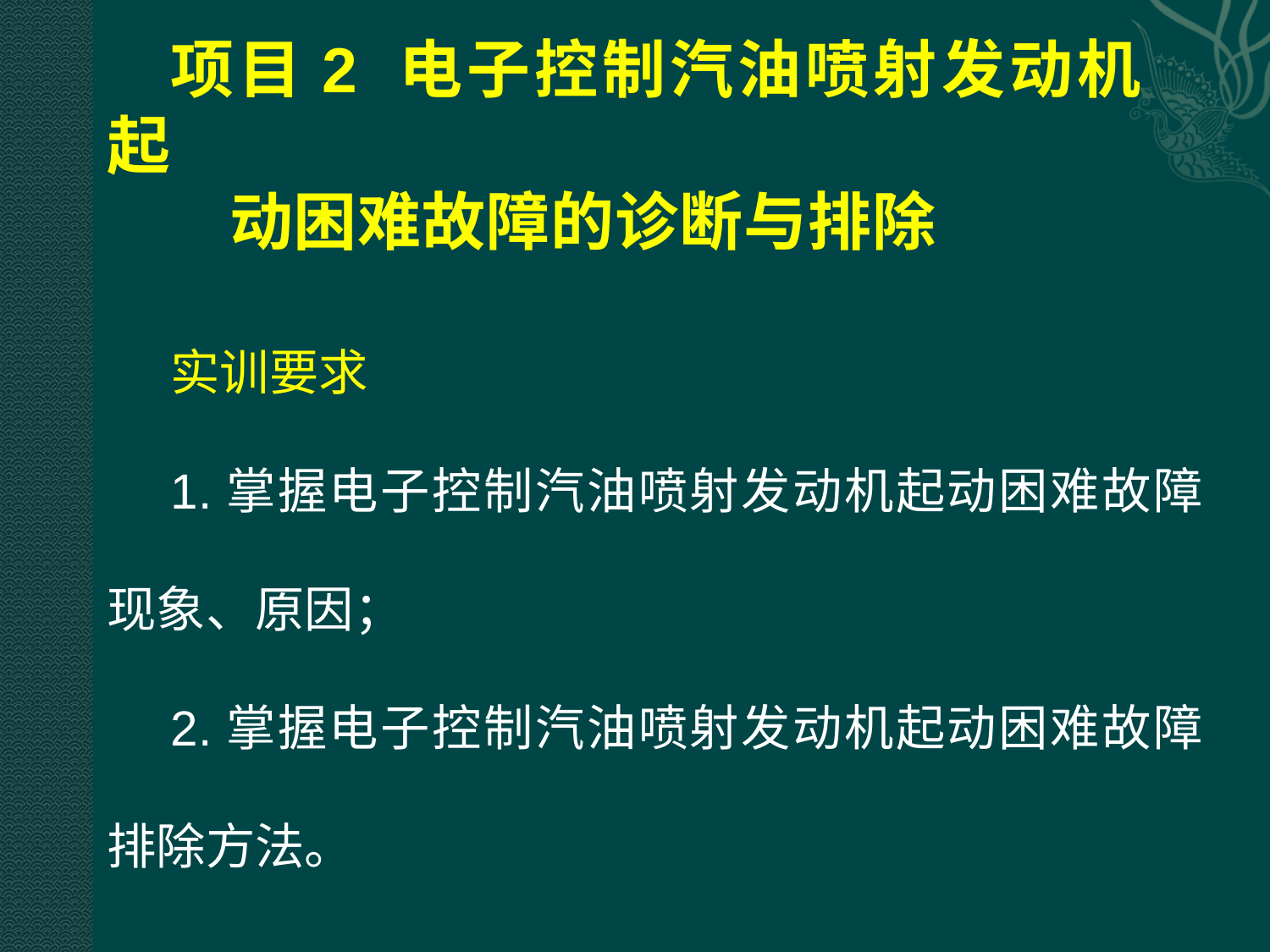

# 项目2 电子控制汽油喷射发动机起 动困难故障的诊断与排除
实训要求
1.掌握电子控制汽油喷射发动机起动困难故障现象、原因；
2.掌握电子控制汽油喷射发动机起动困难故障排除方法。